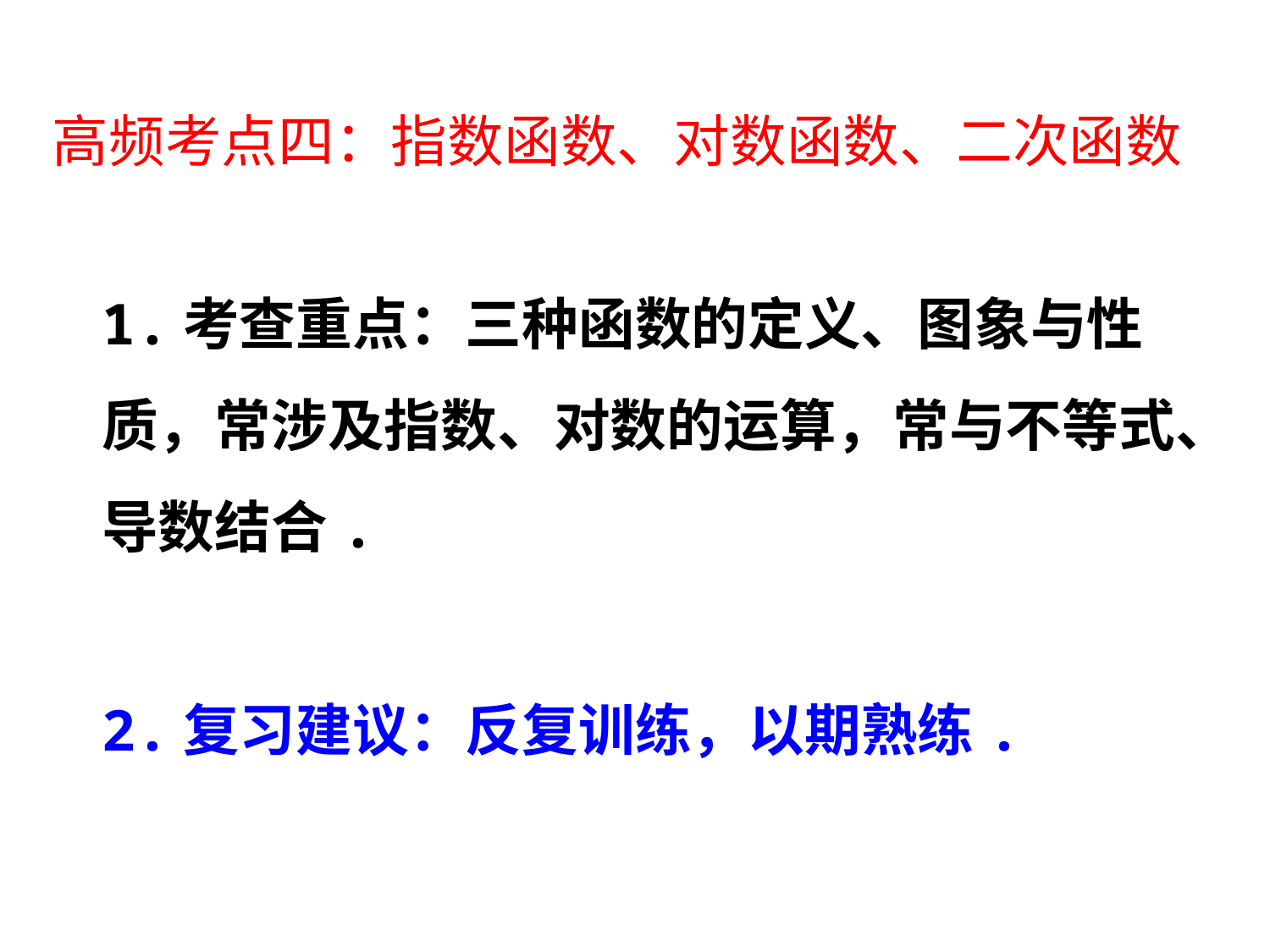

高频考点四：指数函数、对数函数、二次函数
1.考查重点：三种函数的定义、图象与性质，常涉及指数、对数的运算，常与不等式、导数结合.
2.复习建议：反复训练，以期熟练.